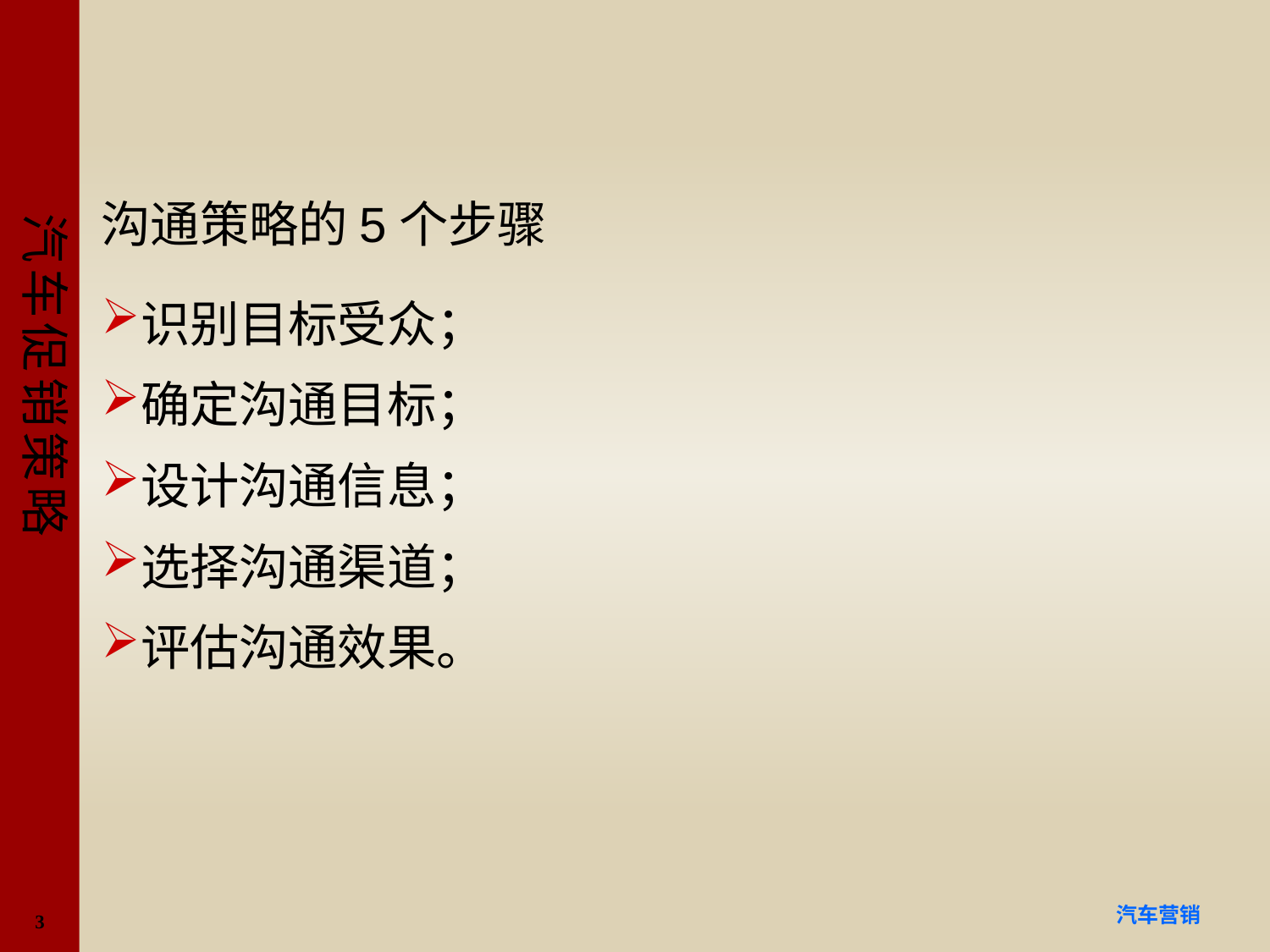

#
沟通策略的5个步骤
识别目标受众；
确定沟通目标；
设计沟通信息；
选择沟通渠道；
评估沟通效果。
3